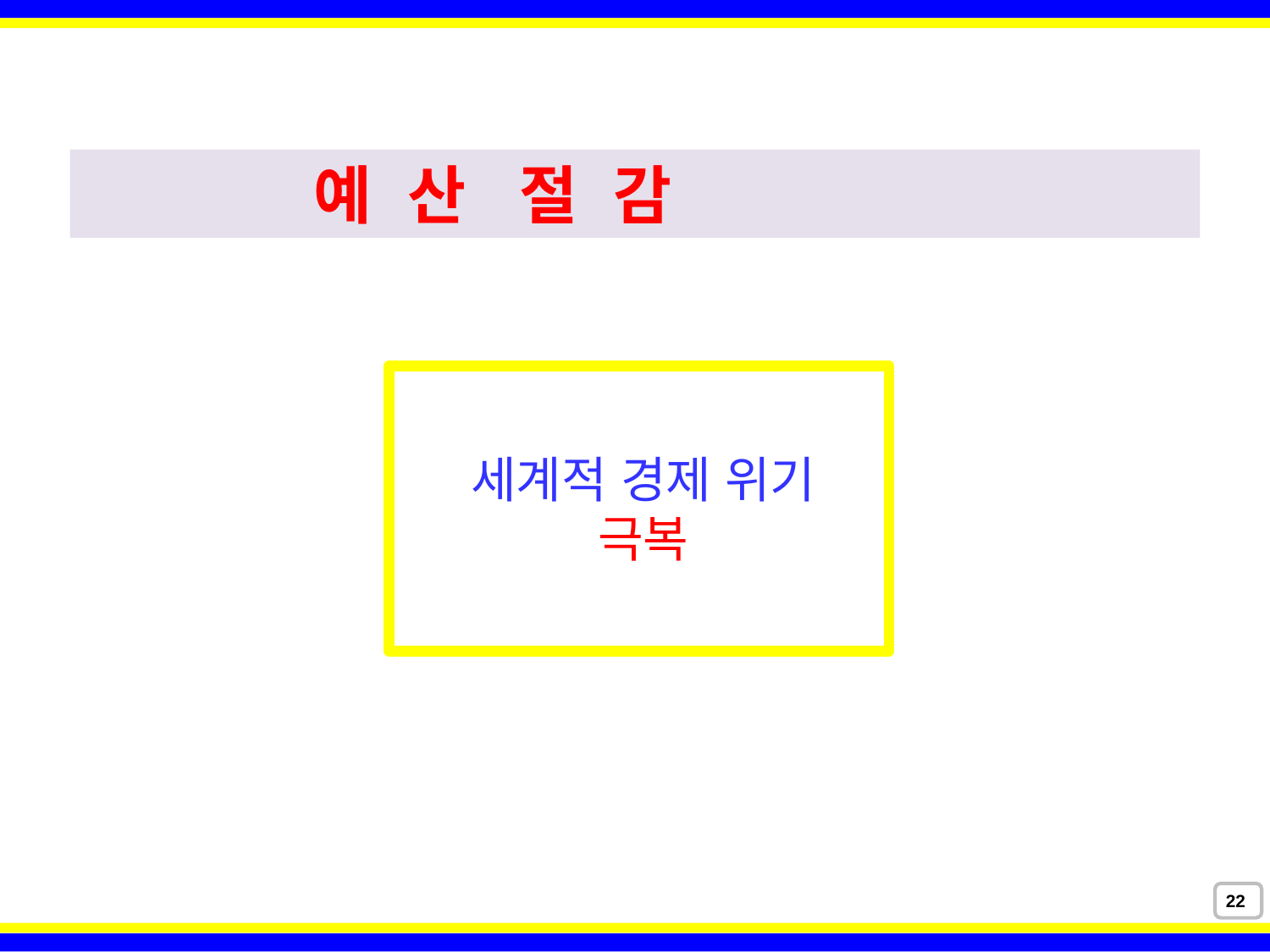

예  산   절  감

세계적 경제 위기 극복

22